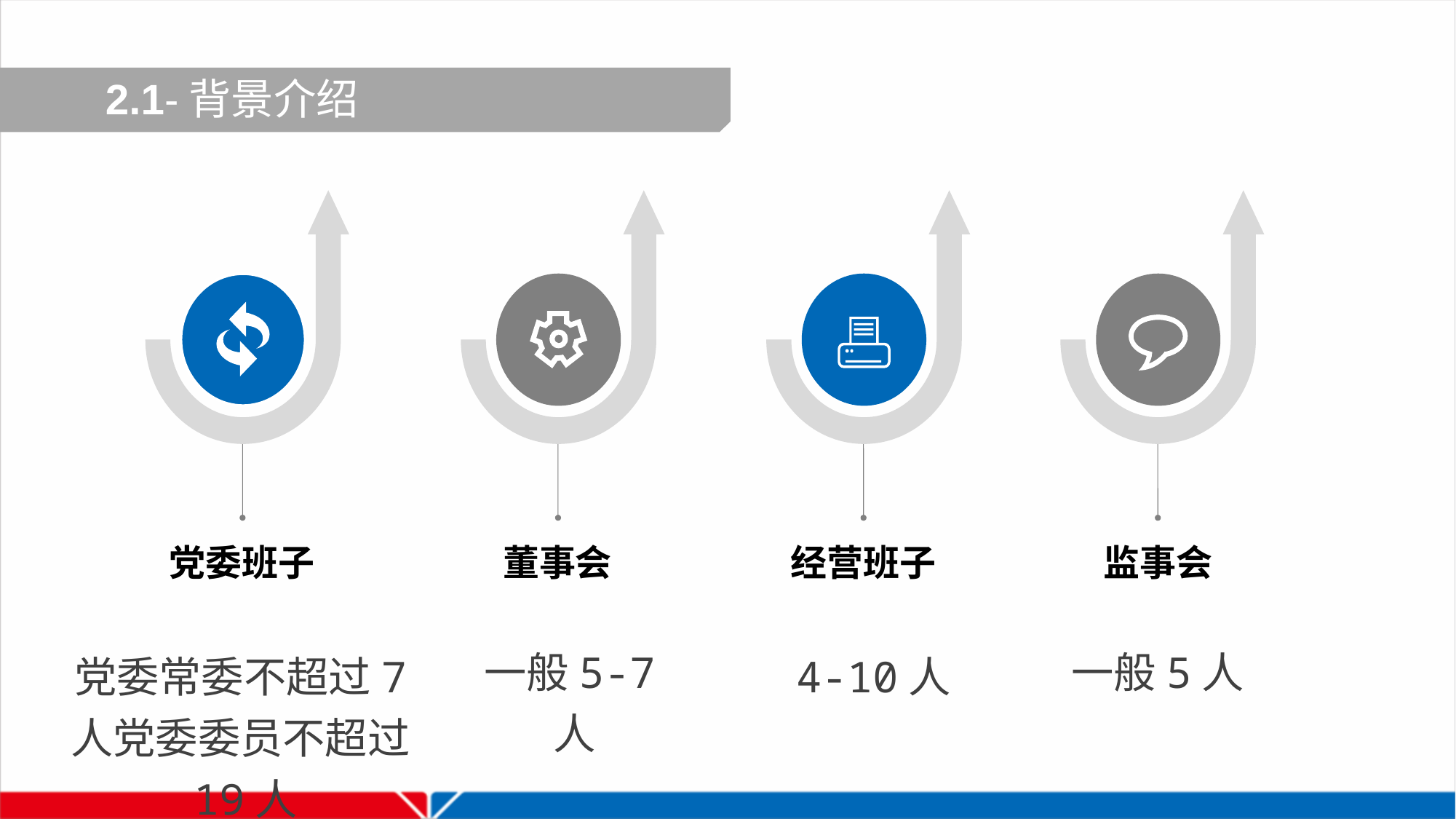

2.1-背景介绍

党委班子
董事会
经营班子
监事会
一般5-7人
一般5人
党委常委不超过7人党委委员不超过19人
4-10人